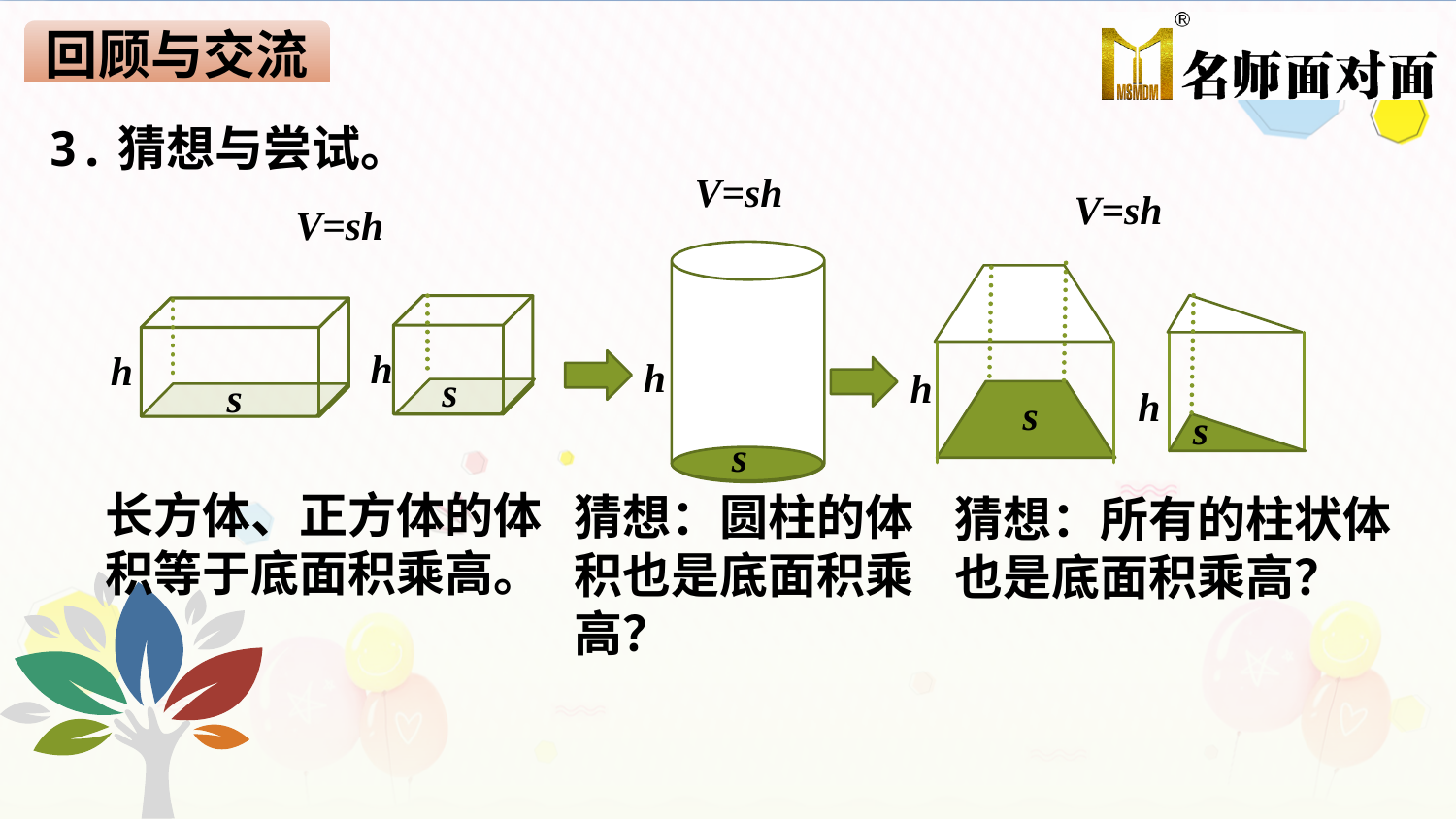

回顾与交流
3.猜想与尝试。

V=sh
V=sh
V=sh

h
s

h
s

h
s

h
s

h
s

长方体、正方体的体积等于底面积乘高。
猜想：圆柱的体积也是底面积乘高？
猜想：所有的柱状体也是底面积乘高？